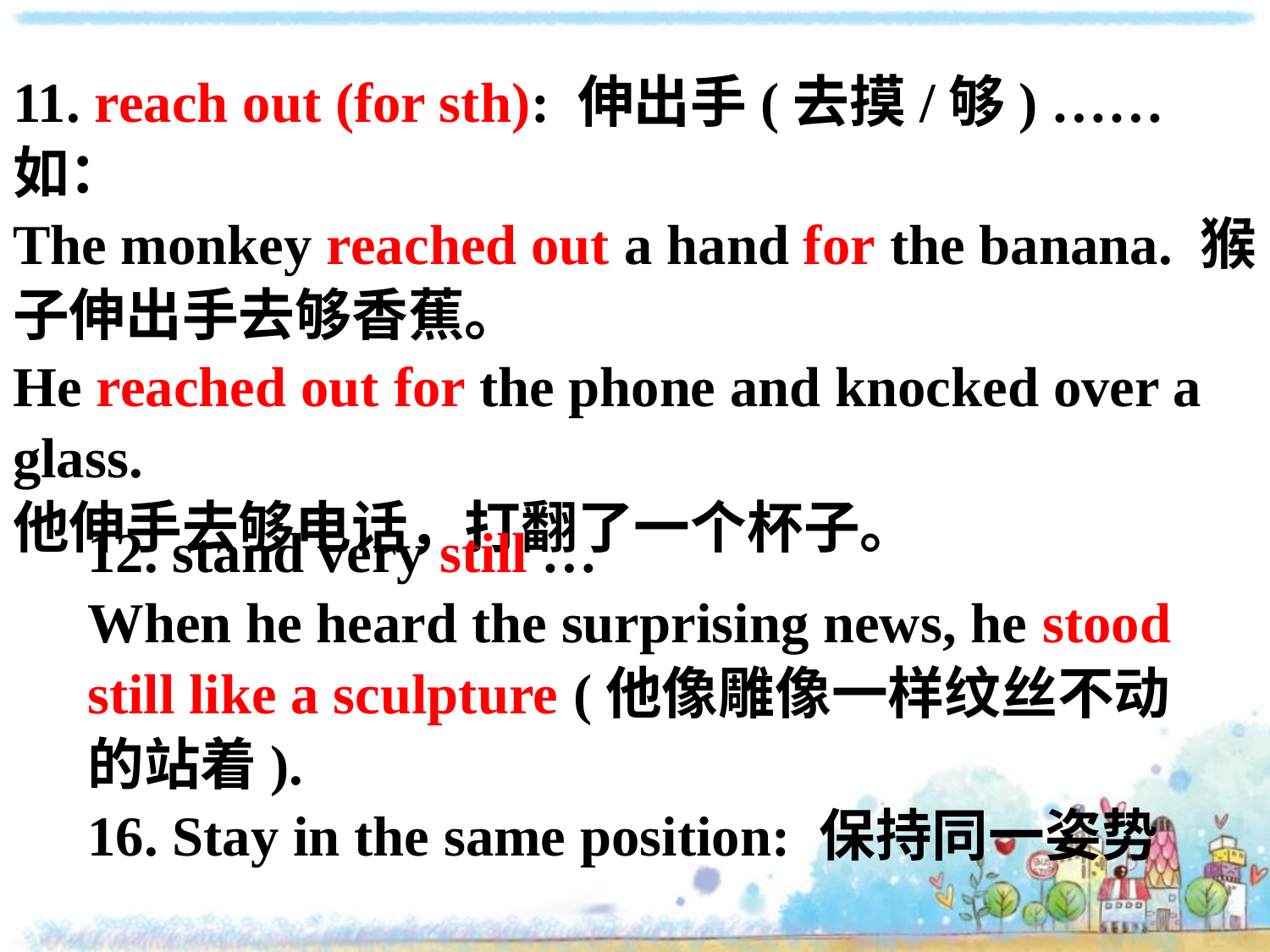

11. reach out (for sth): 伸出手(去摸/够) …… 如：
The monkey reached out a hand for the banana. 猴子伸出手去够香蕉。
He reached out for the phone and knocked over a glass.
他伸手去够电话，打翻了一个杯子。
12. stand very still …
When he heard the surprising news, he stood still like a sculpture (他像雕像一样纹丝不动的站着).
16. Stay in the same position: 保持同一姿势